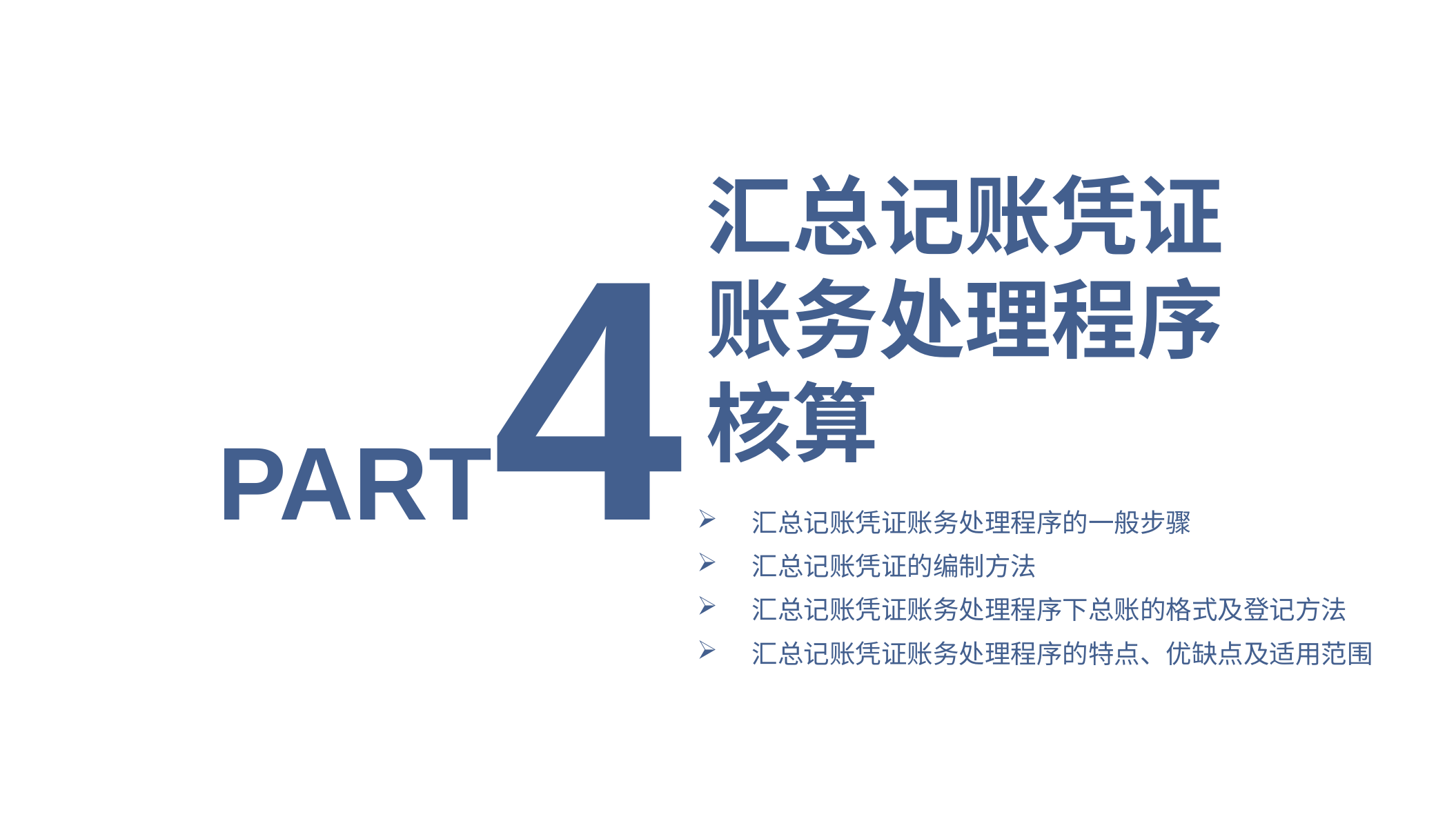

汇总记账凭证账务处理程序核算
PART4
汇总记账凭证账务处理程序的一般步骤
汇总记账凭证的编制方法
汇总记账凭证账务处理程序下总账的格式及登记方法
汇总记账凭证账务处理程序的特点、优缺点及适用范围